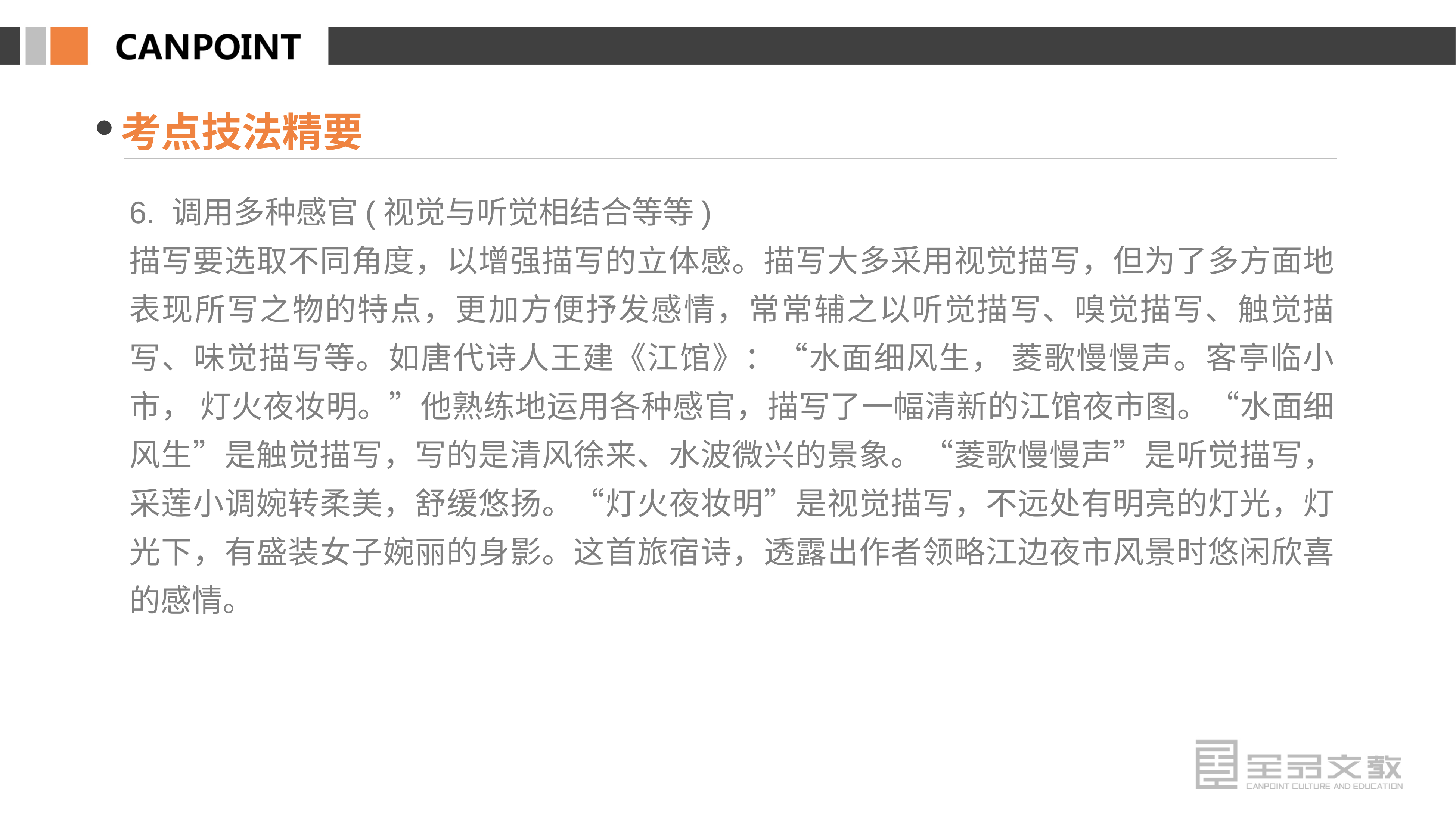

考点技法精要

6. 调用多种感官(视觉与听觉相结合等等)
描写要选取不同角度，以增强描写的立体感。描写大多采用视觉描写，但为了多方面地表现所写之物的特点，更加方便抒发感情，常常辅之以听觉描写、嗅觉描写、触觉描写、味觉描写等。如唐代诗人王建《江馆》：“水面细风生， 菱歌慢慢声。客亭临小市， 灯火夜妆明。”他熟练地运用各种感官，描写了一幅清新的江馆夜市图。“水面细风生”是触觉描写，写的是清风徐来、水波微兴的景象。“菱歌慢慢声”是听觉描写，采莲小调婉转柔美，舒缓悠扬。“灯火夜妆明”是视觉描写，不远处有明亮的灯光，灯光下，有盛装女子婉丽的身影。这首旅宿诗，透露出作者领略江边夜市风景时悠闲欣喜的感情。